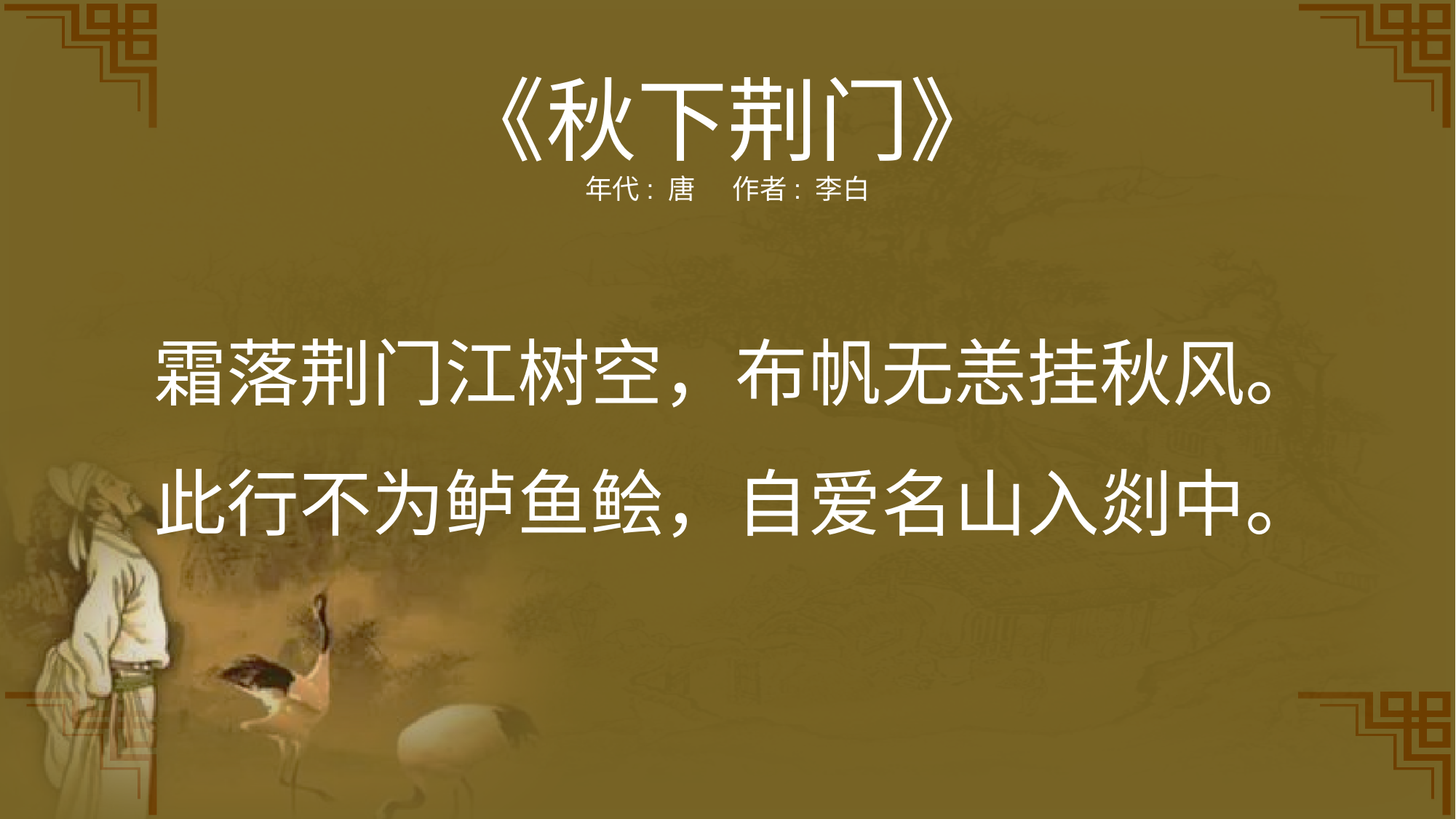

《秋下荆门》
年代: 唐      作者: 李白
霜落荆门江树空，布帆无恙挂秋风。
此行不为鲈鱼鲙，自爱名山入剡中。
.